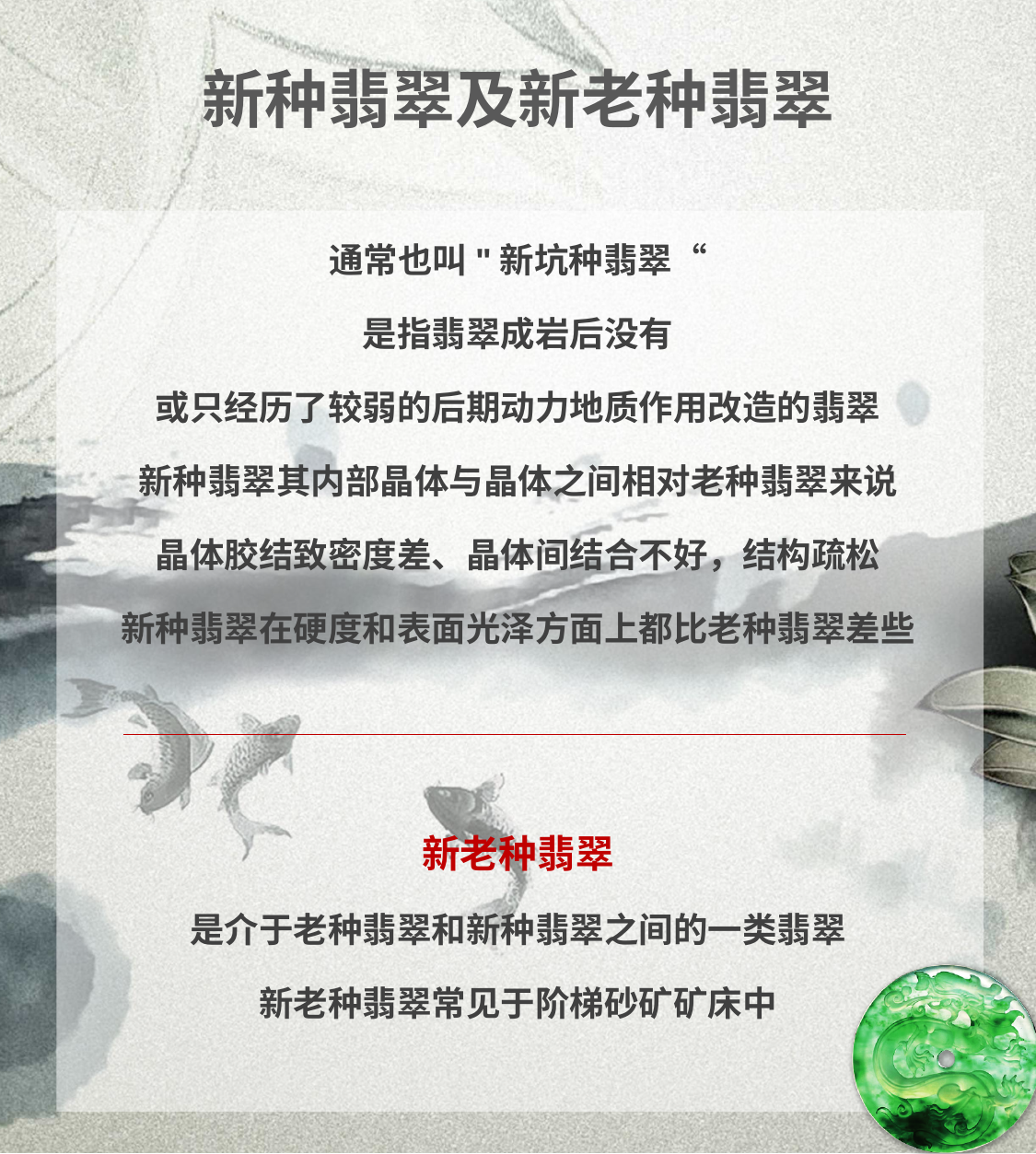

# 新种翡翠及新老种翡翠
通常也叫"新坑种翡翠“
是指翡翠成岩后没有
或只经历了较弱的后期动力地质作用改造的翡翠
新种翡翠其内部晶体与晶体之间相对老种翡翠来说
晶体胶结致密度差、晶体间结合不好，结构疏松
新种翡翠在硬度和表面光泽方面上都比老种翡翠差些

新老种翡翠
是介于老种翡翠和新种翡翠之间的一类翡翠
新老种翡翠常见于阶梯砂矿矿床中